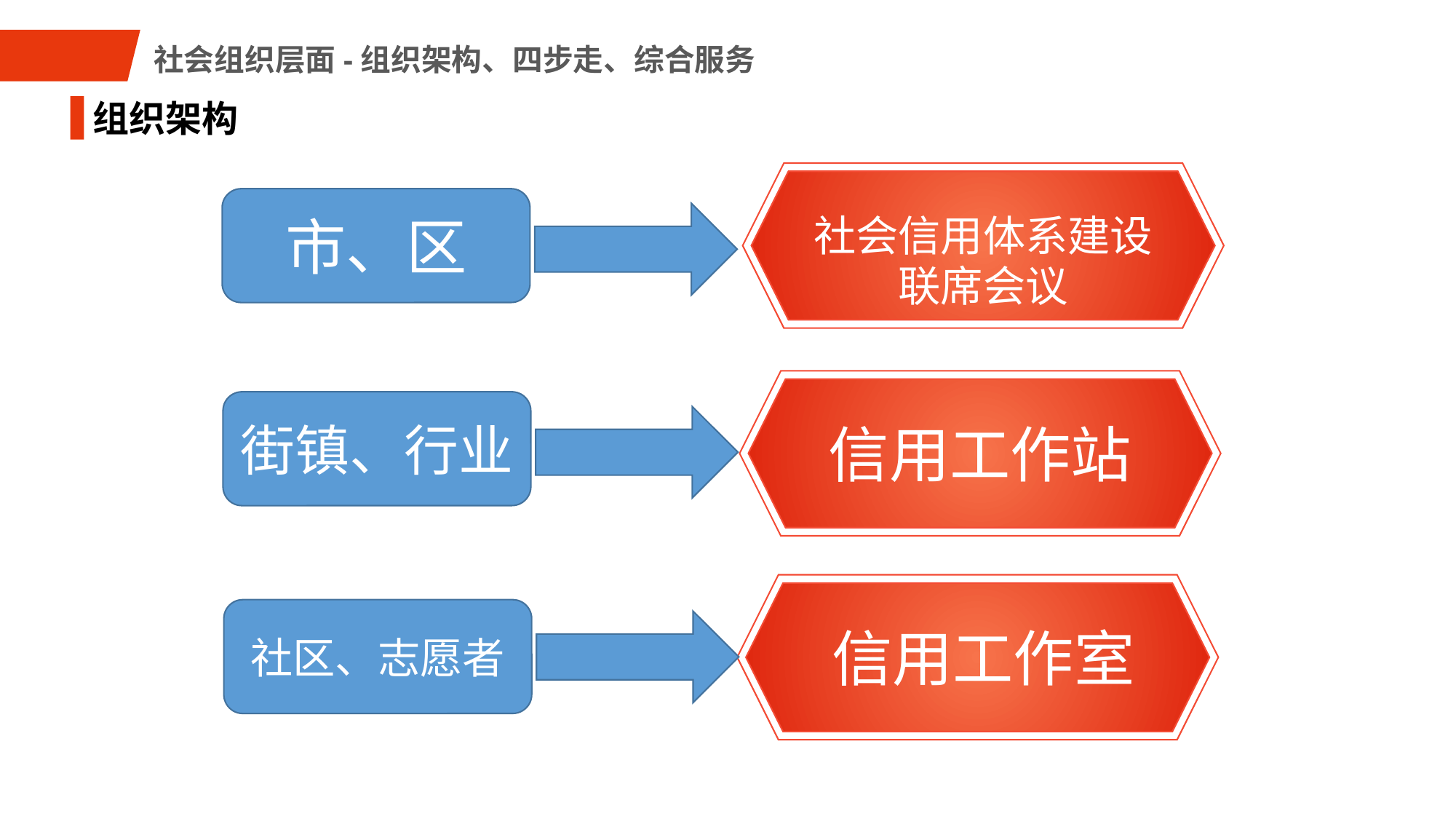

社会组织层面-组织架构、四步走、综合服务
组织架构

市、区

社会信用体系建设联席会议

街镇、行业

信用工作站

社区、志愿者

信用工作室